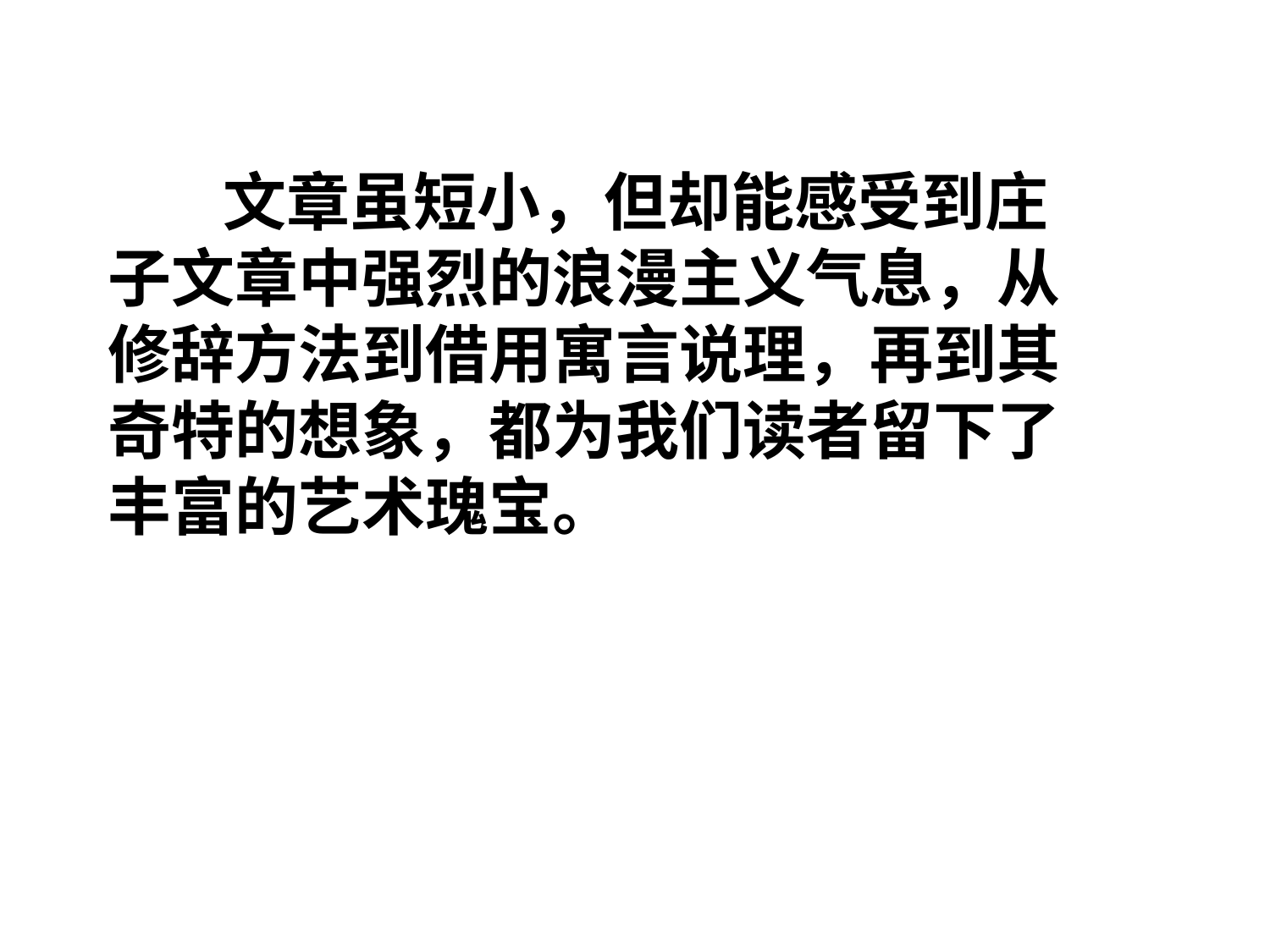

文章虽短小，但却能感受到庄子文章中强烈的浪漫主义气息，从修辞方法到借用寓言说理，再到其奇特的想象，都为我们读者留下了丰富的艺术瑰宝。